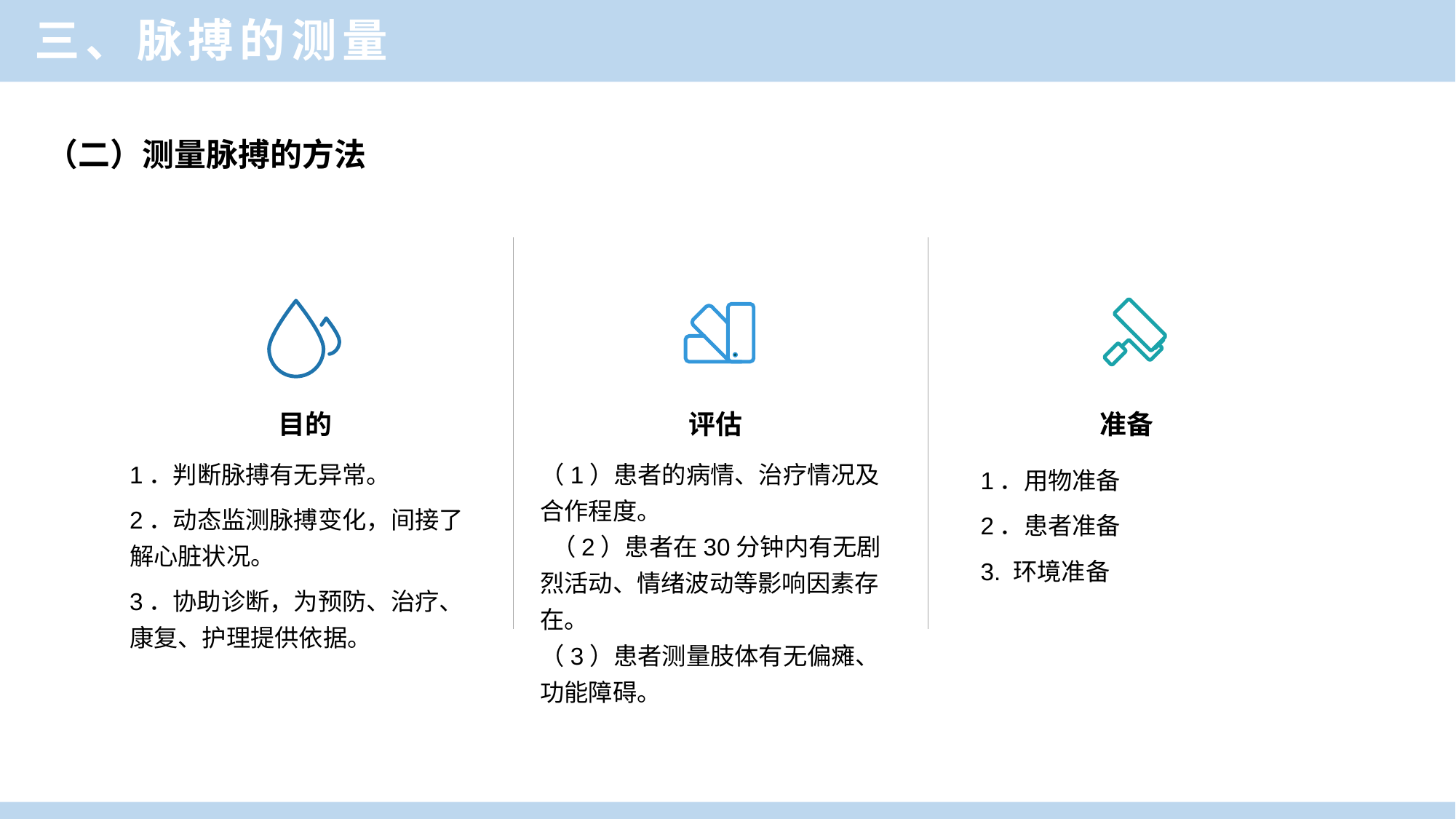

三、脉搏的测量
（二）测量脉搏的方法

目的
评估
准备
1．判断脉搏有无异常。
2．动态监测脉搏变化，间接了解心脏状况。
3．协助诊断，为预防、治疗、康复、护理提供依据。
（1）患者的病情、治疗情况及合作程度。
 （2）患者在30分钟内有无剧烈活动、情绪波动等影响因素存在。
（3）患者测量肢体有无偏瘫、功能障碍。

1．用物准备
2．患者准备
3. 环境准备